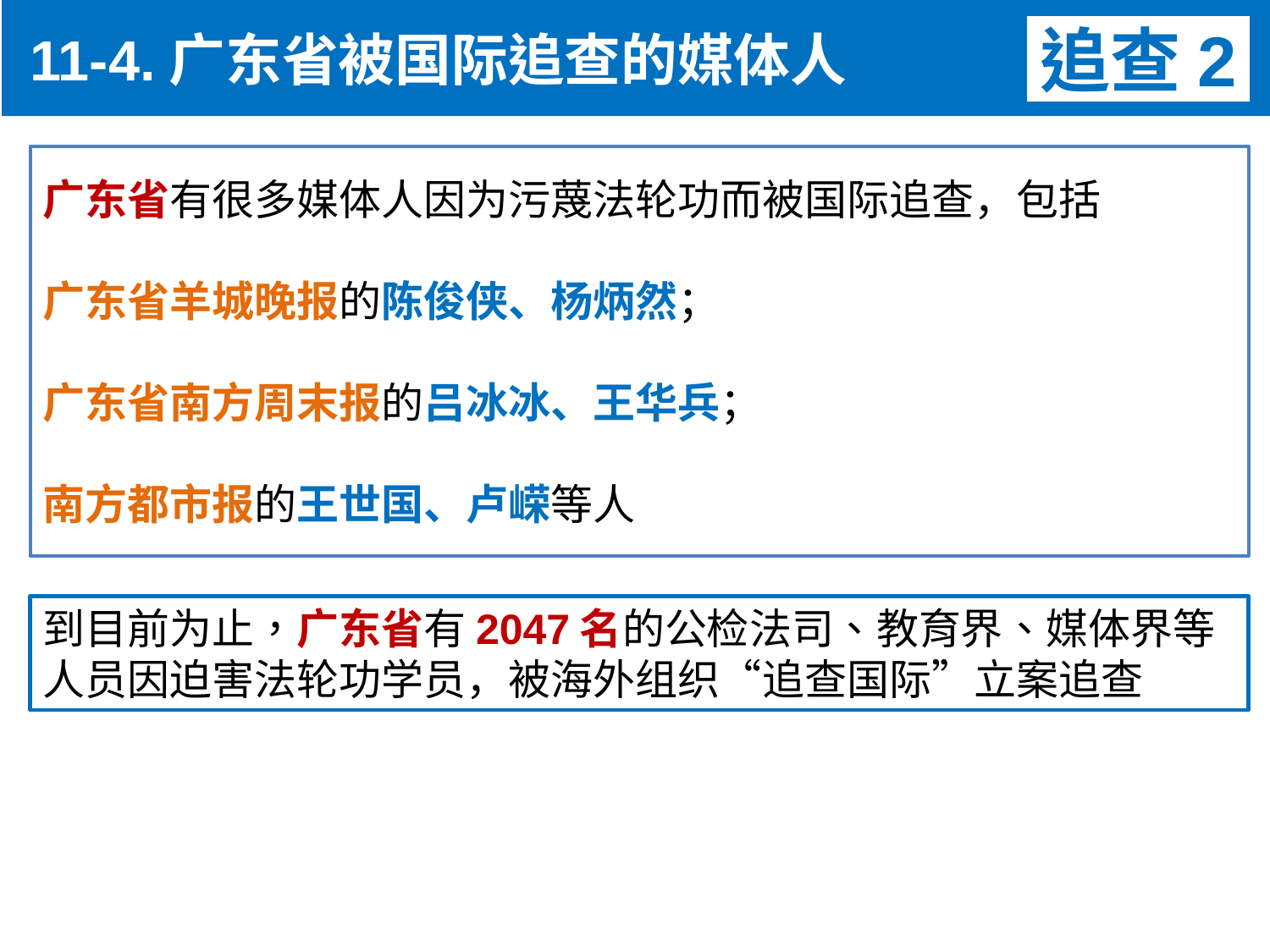

11-4.广东省被国际追查的媒体人
追查2
广东省有很多媒体人因为污蔑法轮功而被国际追查，包括

广东省羊城晚报的陈俊侠、杨炳然；

广东省南方周末报的吕冰冰、王华兵；

南方都市报的王世国、卢嵘等人
到目前为止，广东省有2047名的公检法司、教育界、媒体界等人员因迫害法轮功学员，被海外组织“追查国际”立案追查